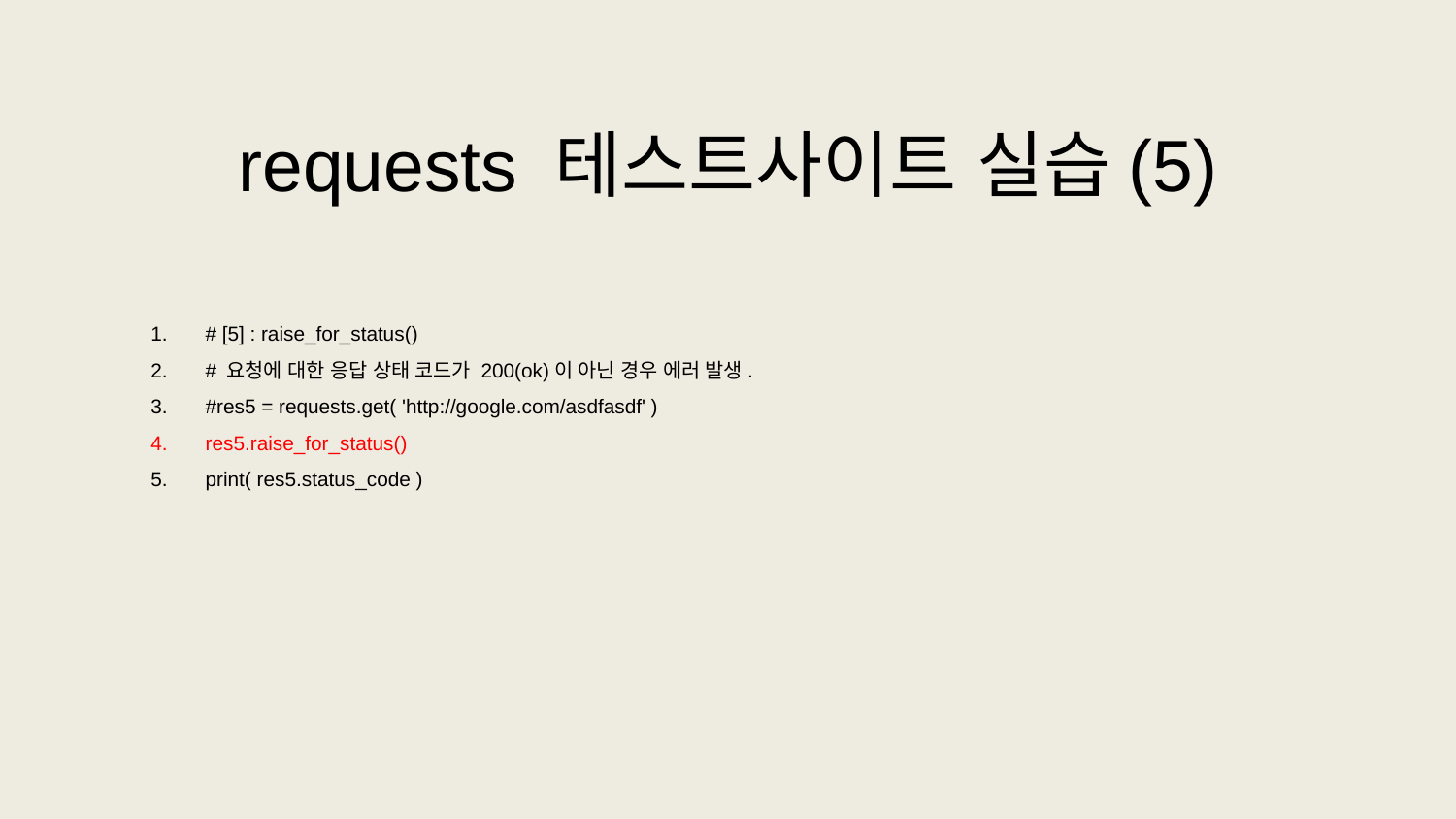

requests 테스트사이트 실습(5)
# [5] : raise_for_status()
# 요청에 대한 응답 상태 코드가 200(ok)이 아닌 경우 에러 발생.
#res5 = requests.get( 'http://google.com/asdfasdf' )
res5.raise_for_status()
print( res5.status_code )